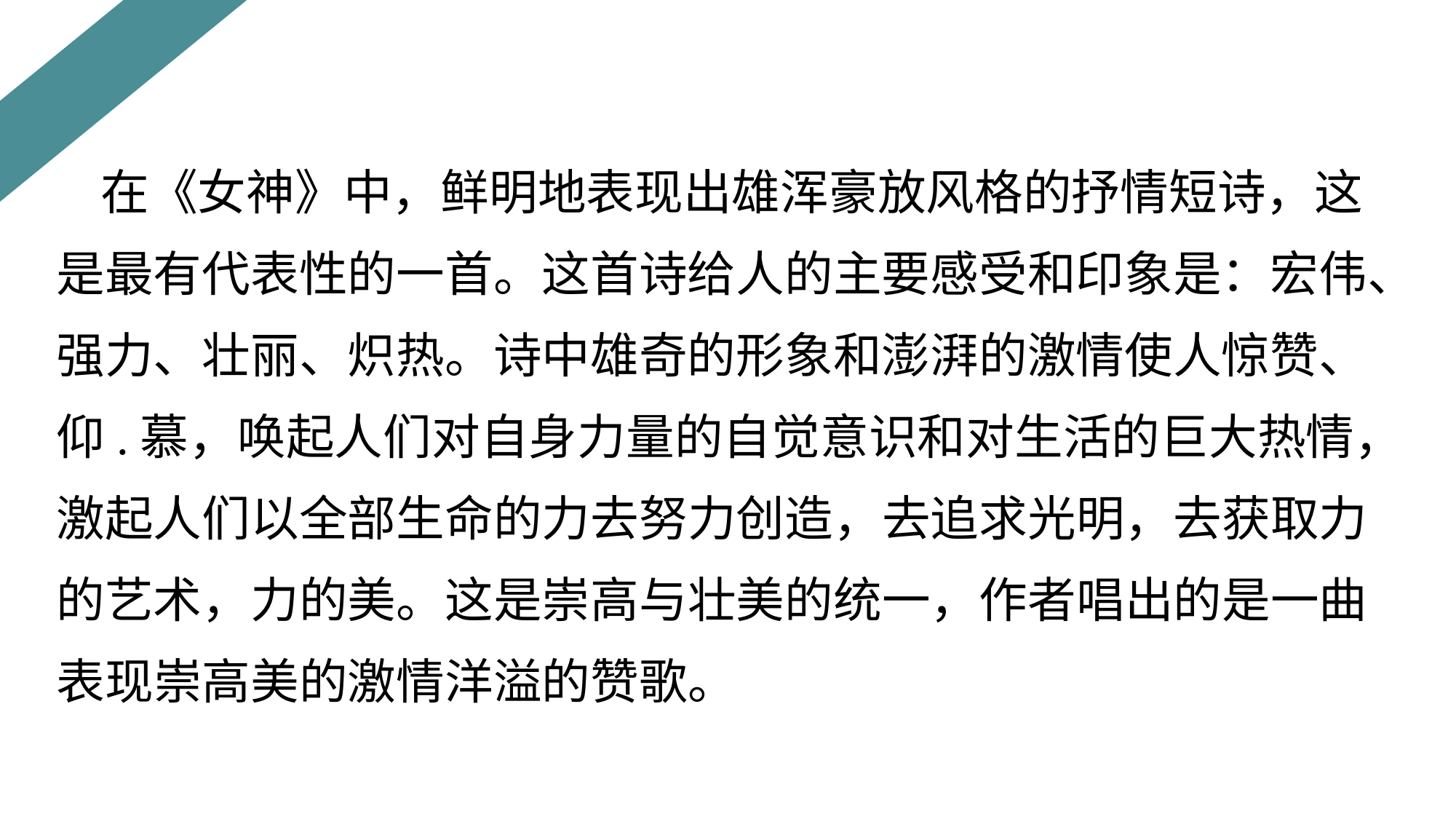

在《女神》中，鲜明地表现出雄浑豪放风格的抒情短诗，这是最有代表性的一首。这首诗给人的主要感受和印象是：宏伟、强力、壮丽、炽热。诗中雄奇的形象和澎湃的激情使人惊赞、仰.慕，唤起人们对自身力量的自觉意识和对生活的巨大热情，激起人们以全部生命的力去努力创造，去追求光明，去获取力的艺术，力的美。这是崇高与壮美的统一，作者唱出的是一曲表现崇高美的激情洋溢的赞歌。